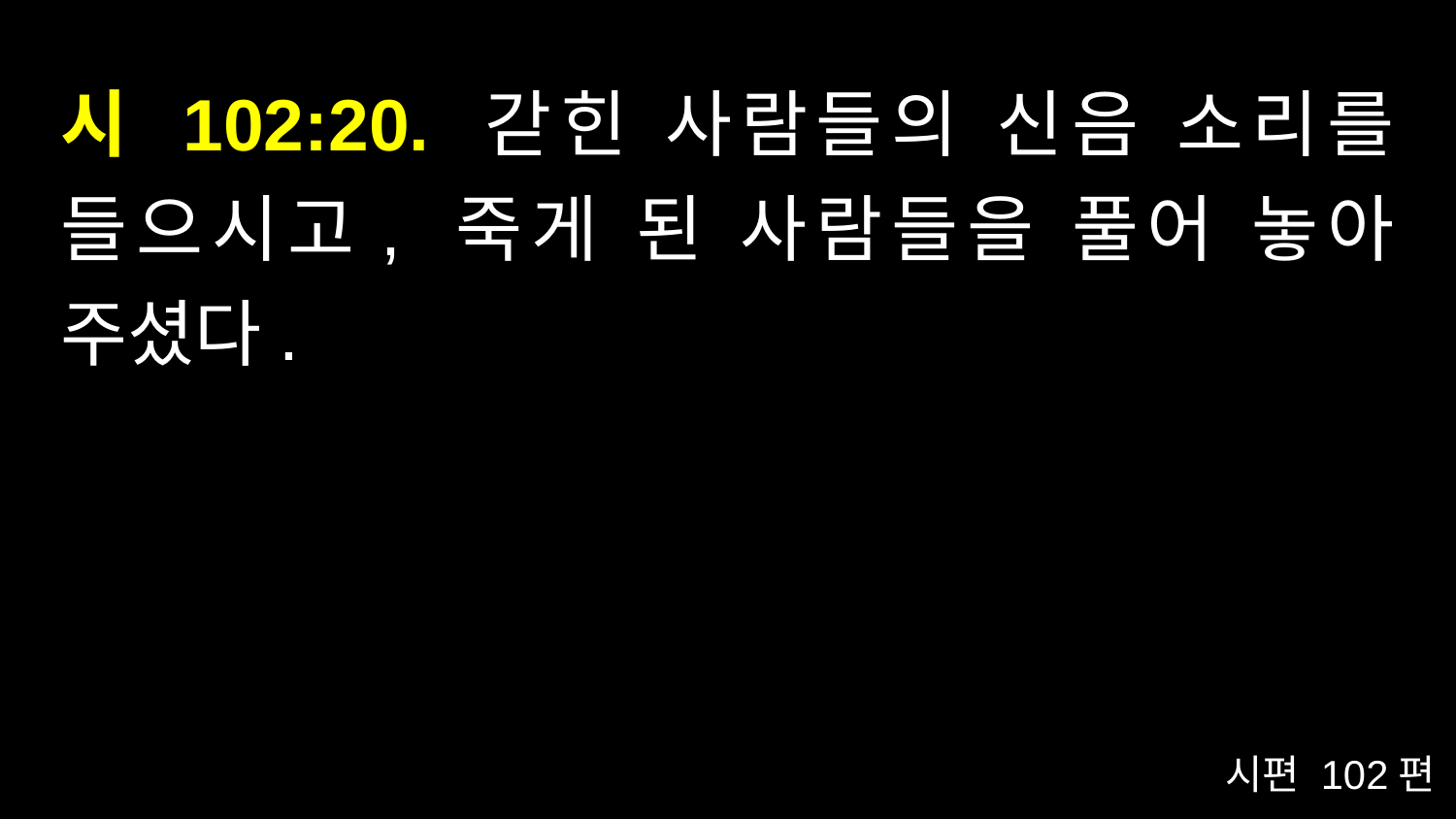

# 시 102:20. 갇힌 사람들의 신음 소리를 들으시고, 죽게 된 사람들을 풀어 놓아 주셨다.
시편 102편